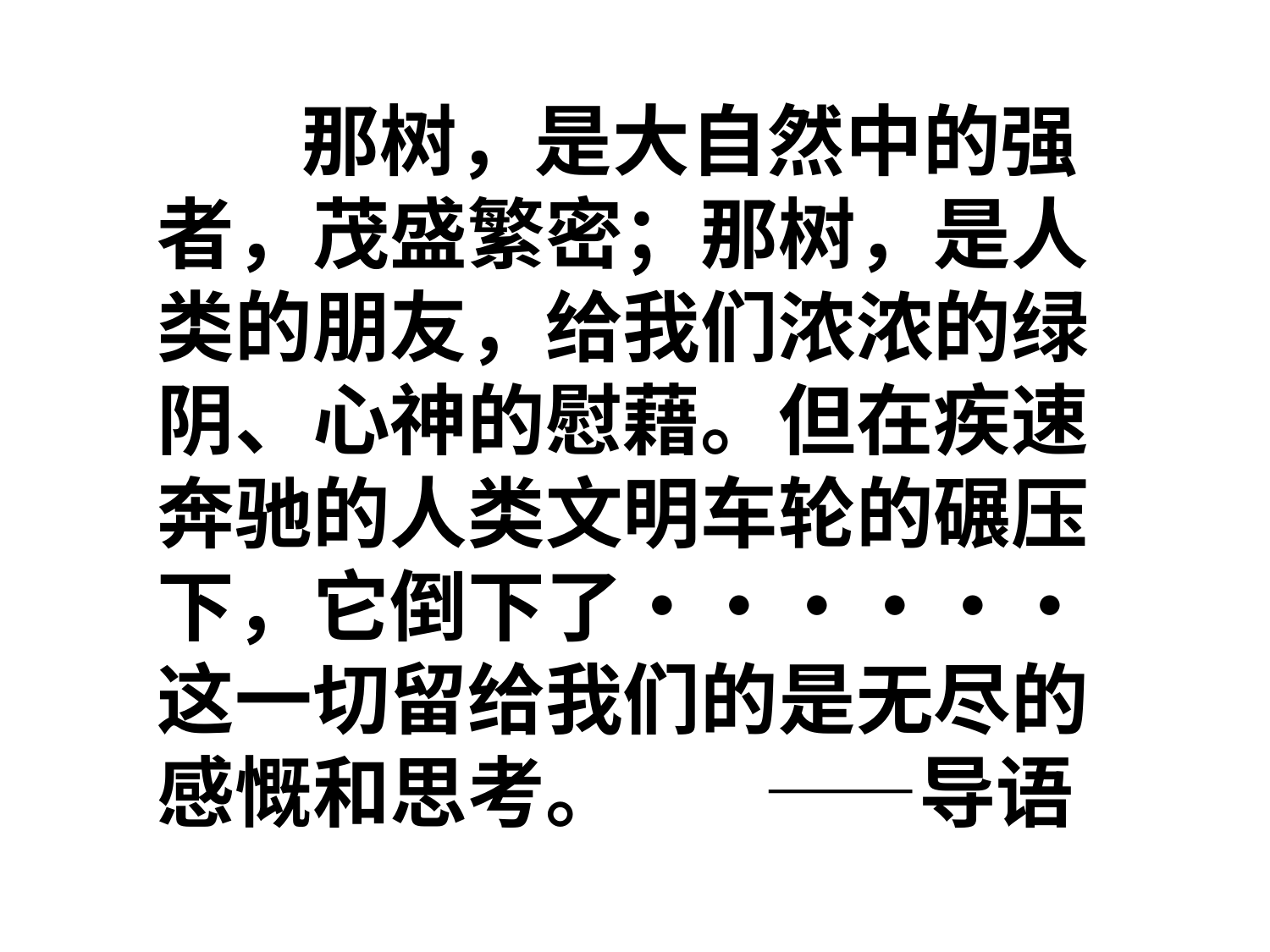

那树，是大自然中的强者，茂盛繁密；那树，是人类的朋友，给我们浓浓的绿阴、心神的慰藉。但在疾速奔驰的人类文明车轮的碾压下，它倒下了••••••这一切留给我们的是无尽的感慨和思考。        ——导语